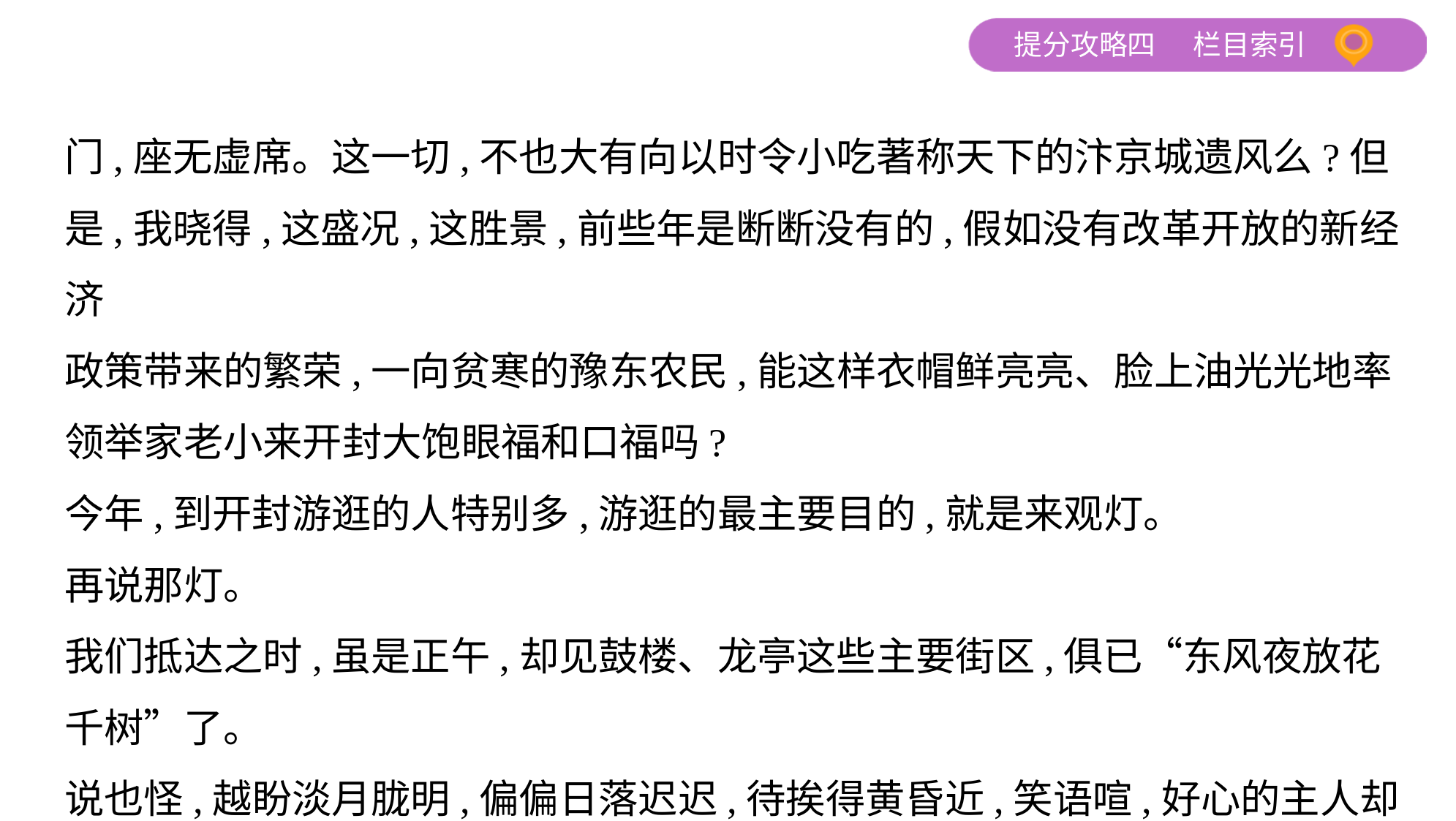

门,座无虚席。这一切,不也大有向以时令小吃著称天下的汴京城遗风么?但
是,我晓得,这盛况,这胜景,前些年是断断没有的,假如没有改革开放的新经济
政策带来的繁荣,一向贫寒的豫东农民,能这样衣帽鲜亮亮、脸上油光光地率
领举家老小来开封大饱眼福和口福吗?
今年,到开封游逛的人特别多,游逛的最主要目的,就是来观灯。
再说那灯。
我们抵达之时,虽是正午,却见鼓楼、龙亭这些主要街区,俱已“东风夜放花
千树”了。
说也怪,越盼淡月胧明,偏偏日落迟迟,待挨得黄昏近,笑语喧,好心的主人却又